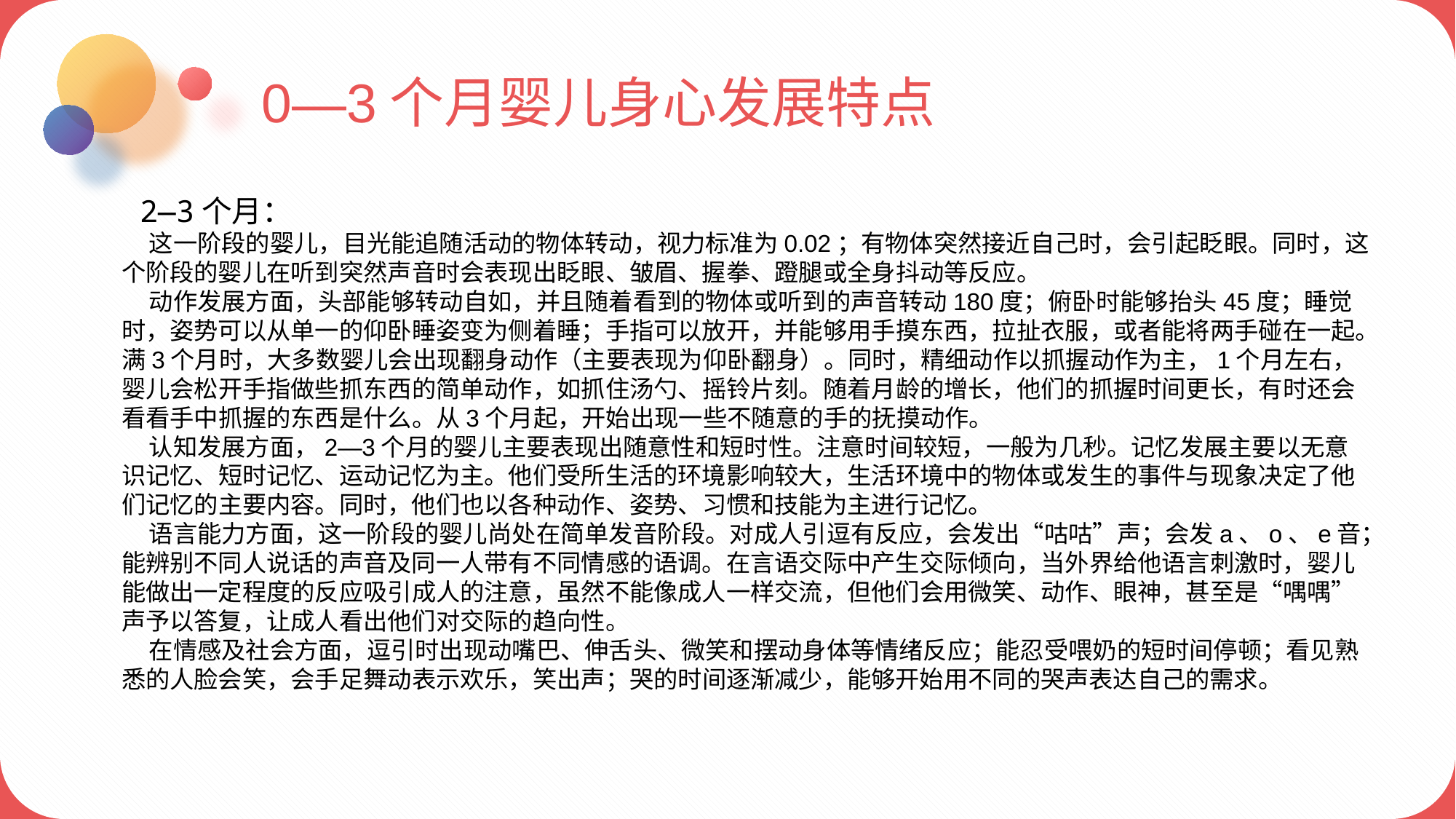

0—3个月婴儿身心发展特点
 2—3个月：
    这一阶段的婴儿，目光能追随活动的物体转动，视力标准为0.02；有物体突然接近自己时，会引起眨眼。同时，这个阶段的婴儿在听到突然声音时会表现出眨眼、皱眉、握拳、蹬腿或全身抖动等反应。
    动作发展方面，头部能够转动自如，并且随着看到的物体或听到的声音转动180度；俯卧时能够抬头45度；睡觉时，姿势可以从单一的仰卧睡姿变为侧着睡；手指可以放开，并能够用手摸东西，拉扯衣服，或者能将两手碰在一起。满3个月时，大多数婴儿会出现翻身动作（主要表现为仰卧翻身）。同时，精细动作以抓握动作为主，1个月左右，婴儿会松开手指做些抓东西的简单动作，如抓住汤勺、摇铃片刻。随着月龄的增长，他们的抓握时间更长，有时还会看看手中抓握的东西是什么。从3个月起，开始出现一些不随意的手的抚摸动作。
    认知发展方面，2—3个月的婴儿主要表现出随意性和短时性。注意时间较短，一般为几秒。记忆发展主要以无意识记忆、短时记忆、运动记忆为主。他们受所生活的环境影响较大，生活环境中的物体或发生的事件与现象决定了他们记忆的主要内容。同时，他们也以各种动作、姿势、习惯和技能为主进行记忆。
    语言能力方面，这一阶段的婴儿尚处在简单发音阶段。对成人引逗有反应，会发出“咕咕”声；会发a、o、e音；能辨别不同人说话的声音及同一人带有不同情感的语调。在言语交际中产生交际倾向，当外界给他语言刺激时，婴儿能做出一定程度的反应吸引成人的注意，虽然不能像成人一样交流，但他们会用微笑、动作、眼神，甚至是“喁喁”声予以答复，让成人看出他们对交际的趋向性。
    在情感及社会方面，逗引时出现动嘴巴、伸舌头、微笑和摆动身体等情绪反应；能忍受喂奶的短时间停顿；看见熟悉的人脸会笑，会手足舞动表示欢乐，笑出声；哭的时间逐渐减少，能够开始用不同的哭声表达自己的需求。